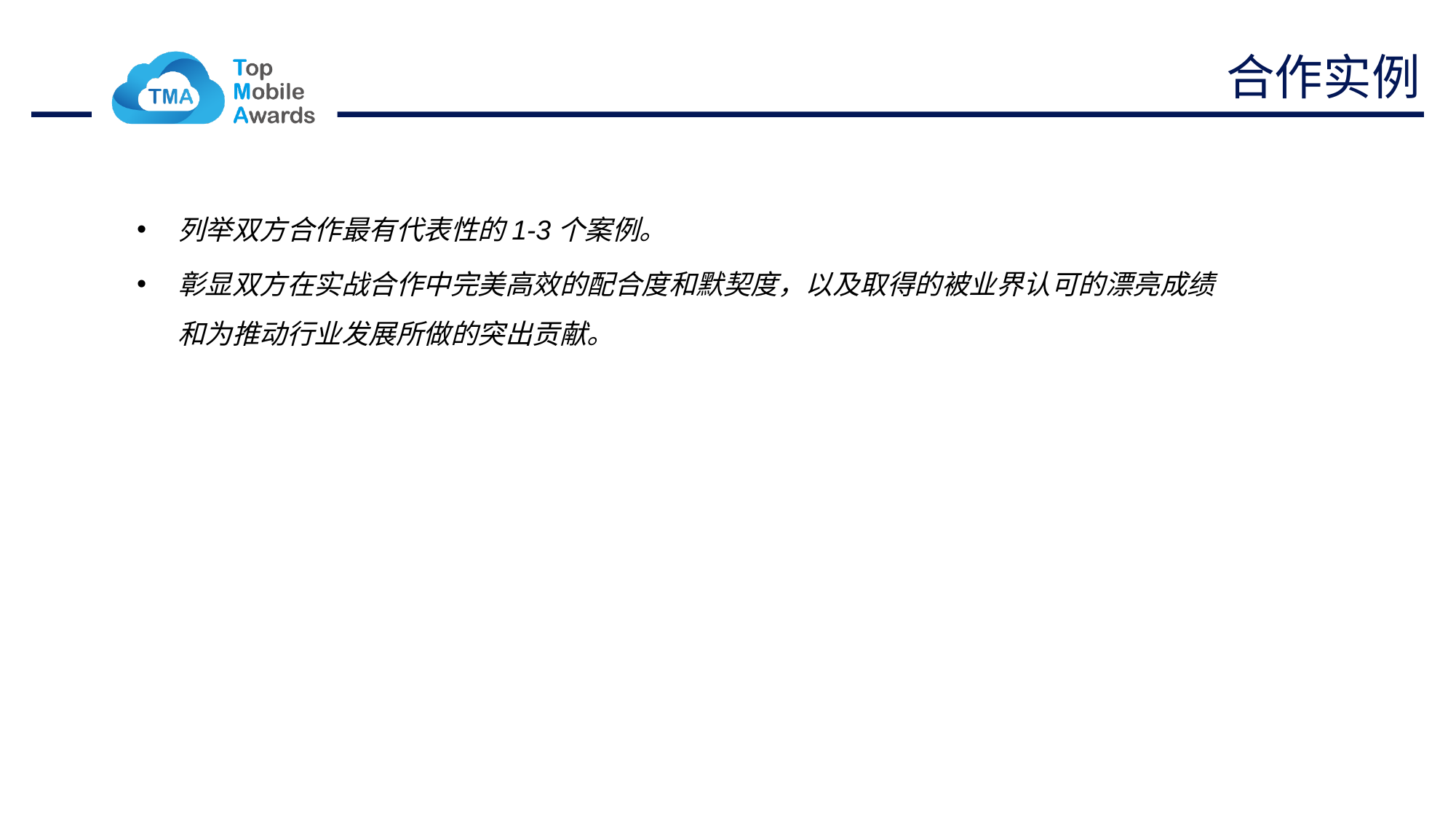

列举双方合作最有代表性的1-3个案例。
彰显双方在实战合作中完美高效的配合度和默契度，以及取得的被业界认可的漂亮成绩和为推动行业发展所做的突出贡献。